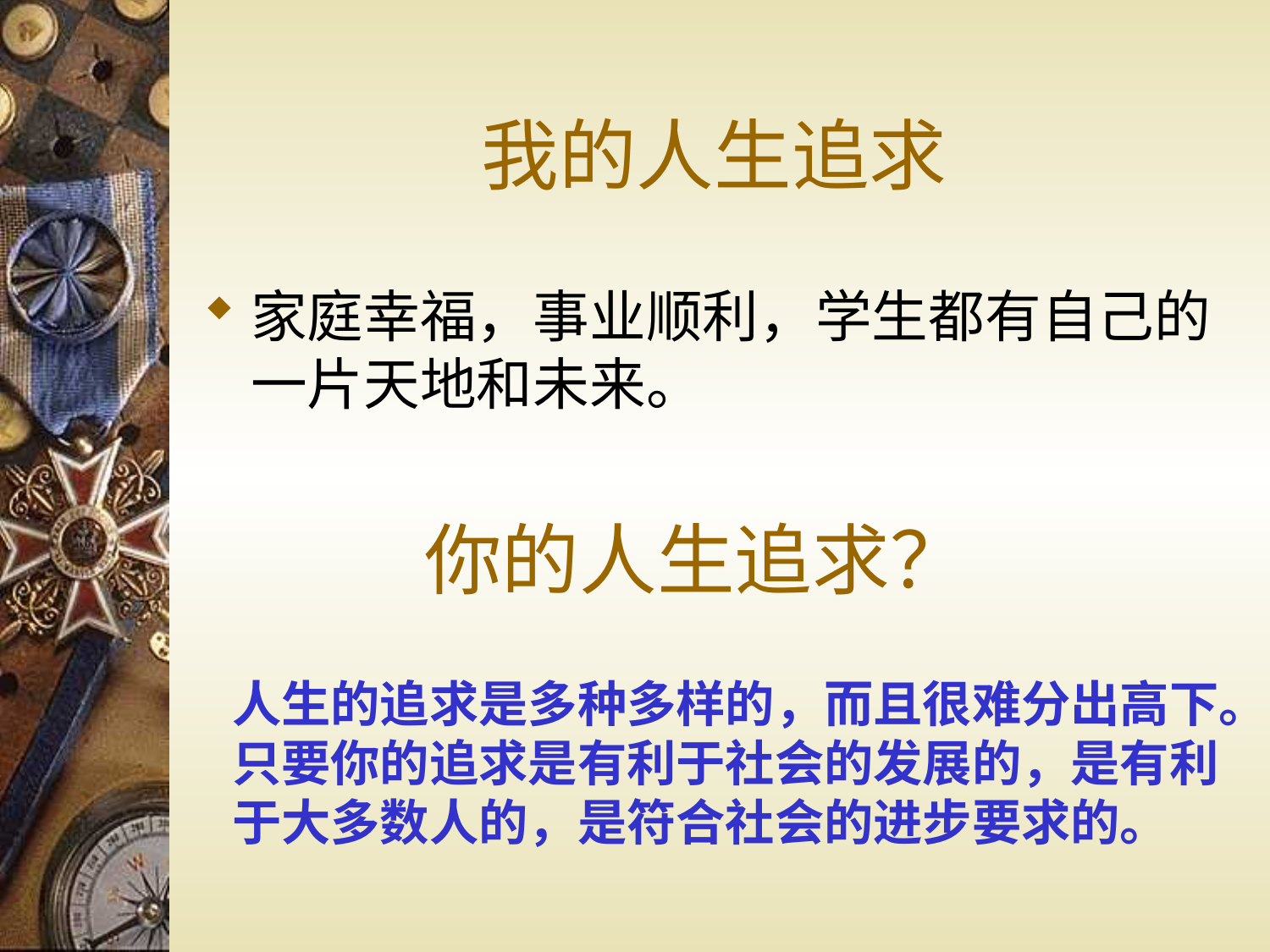

# 我的人生追求
家庭幸福，事业顺利，学生都有自己的一片天地和未来。
你的人生追求？
人生的追求是多种多样的，而且很难分出高下。只要你的追求是有利于社会的发展的，是有利于大多数人的，是符合社会的进步要求的。